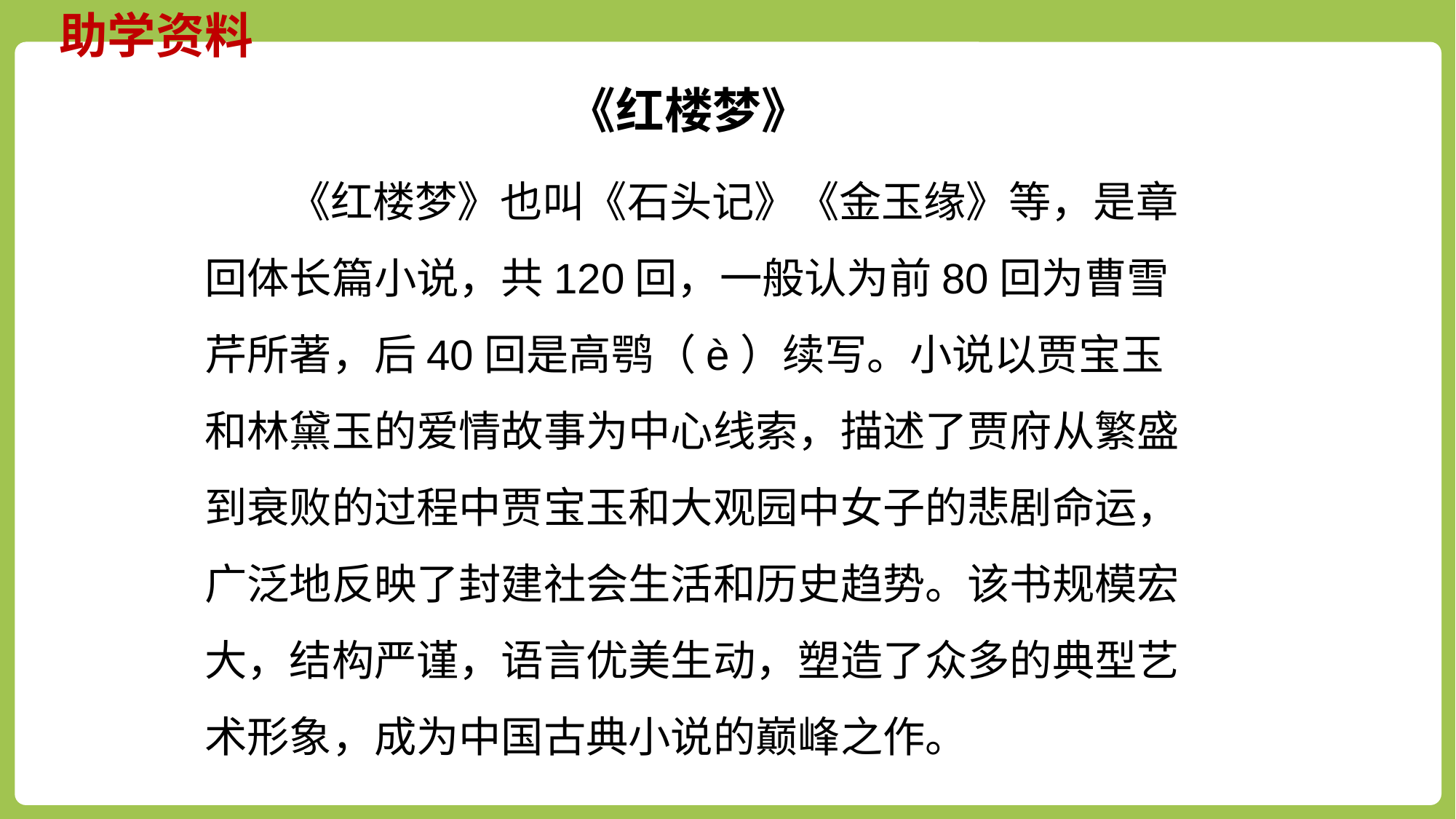

助学资料
《红楼梦》
  《红楼梦》也叫《石头记》《金玉缘》等，是章回体长篇小说，共120回，一般认为前80回为曹雪芹所著，后40回是高鹗（è）续写。小说以贾宝玉和林黛玉的爱情故事为中心线索，描述了贾府从繁盛到衰败的过程中贾宝玉和大观园中女子的悲剧命运，广泛地反映了封建社会生活和历史趋势。该书规模宏大，结构严谨，语言优美生动，塑造了众多的典型艺术形象，成为中国古典小说的巅峰之作。